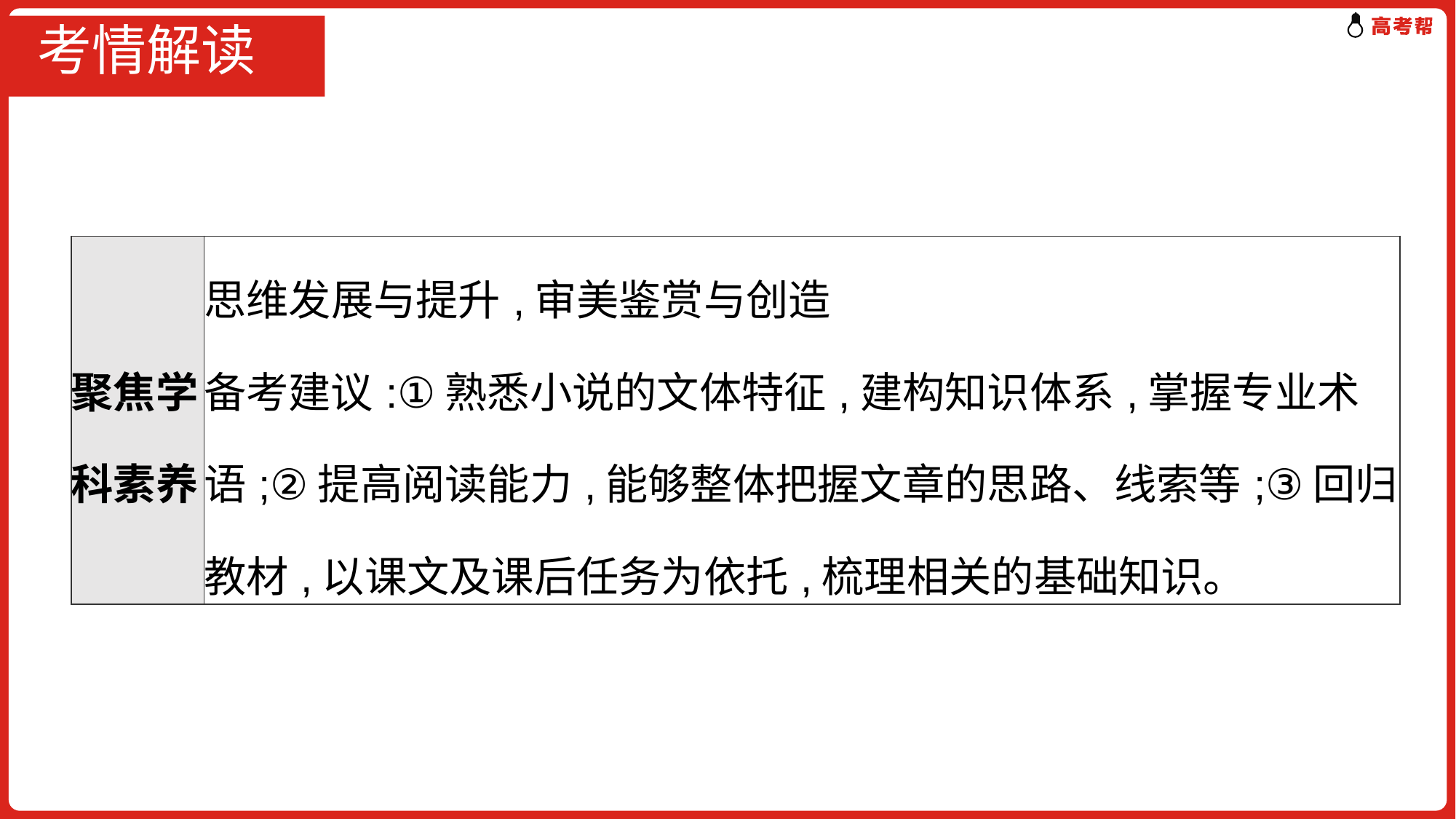

# 考情解读
| 聚焦学科素养 | 思维发展与提升,审美鉴赏与创造 备考建议:①熟悉小说的文体特征,建构知识体系,掌握专业术语;②提高阅读能力,能够整体把握文章的思路、线索等;③回归教材,以课文及课后任务为依托,梳理相关的基础知识。 |
| --- | --- |